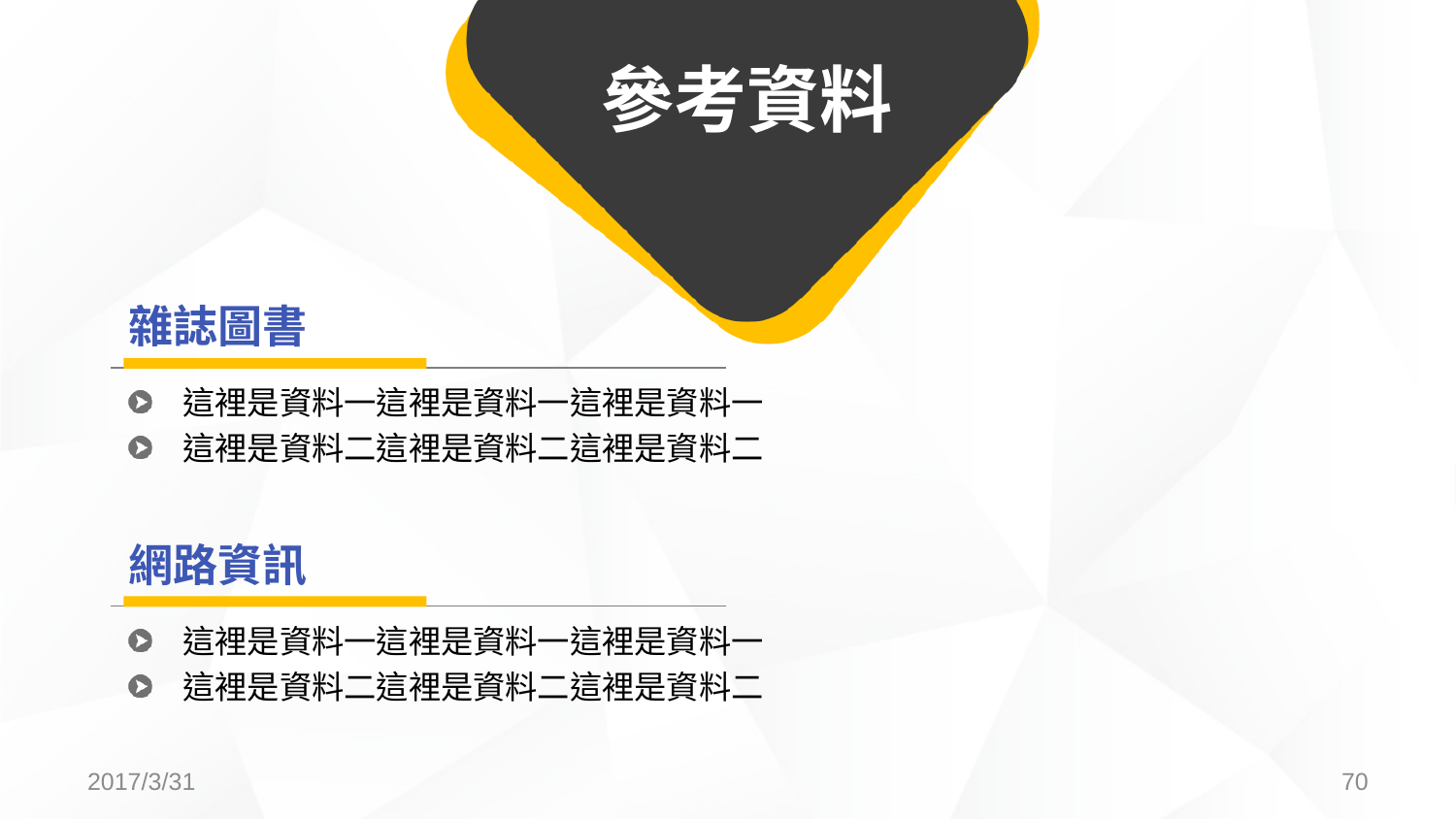

# 參考資料
雜誌圖書
這裡是資料一這裡是資料一這裡是資料一
這裡是資料二這裡是資料二這裡是資料二
網路資訊
這裡是資料一這裡是資料一這裡是資料一
這裡是資料二這裡是資料二這裡是資料二
2017/3/31
70